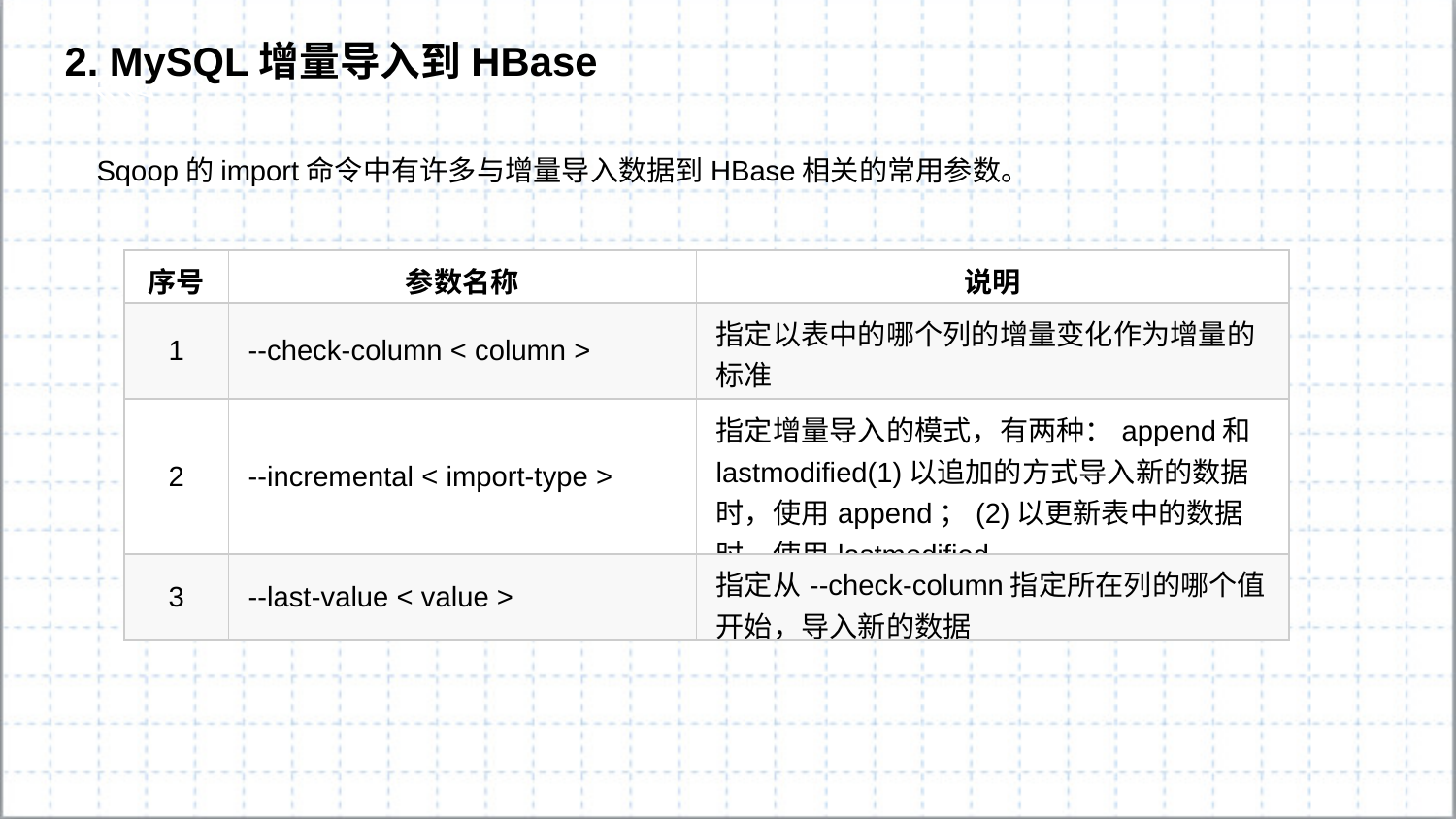

2. MySQL增量导入到HBase
    Sqoop的import命令中有许多与增量导入数据到HBase相关的常用参数。
| 序号 | 参数名称 | 说明 |
| --- | --- | --- |
| 1 | --check-column < column > | 指定以表中的哪个列的增量变化作为增量的标准 |
| 2 | --incremental < import-type > | 指定增量导入的模式，有两种：append和lastmodified(1)以追加的方式导入新的数据时，使用append；(2)以更新表中的数据时，使用lastmodified。 |
| 3 | --last-value < value > | 指定从--check-column指定所在列的哪个值开始，导入新的数据 |